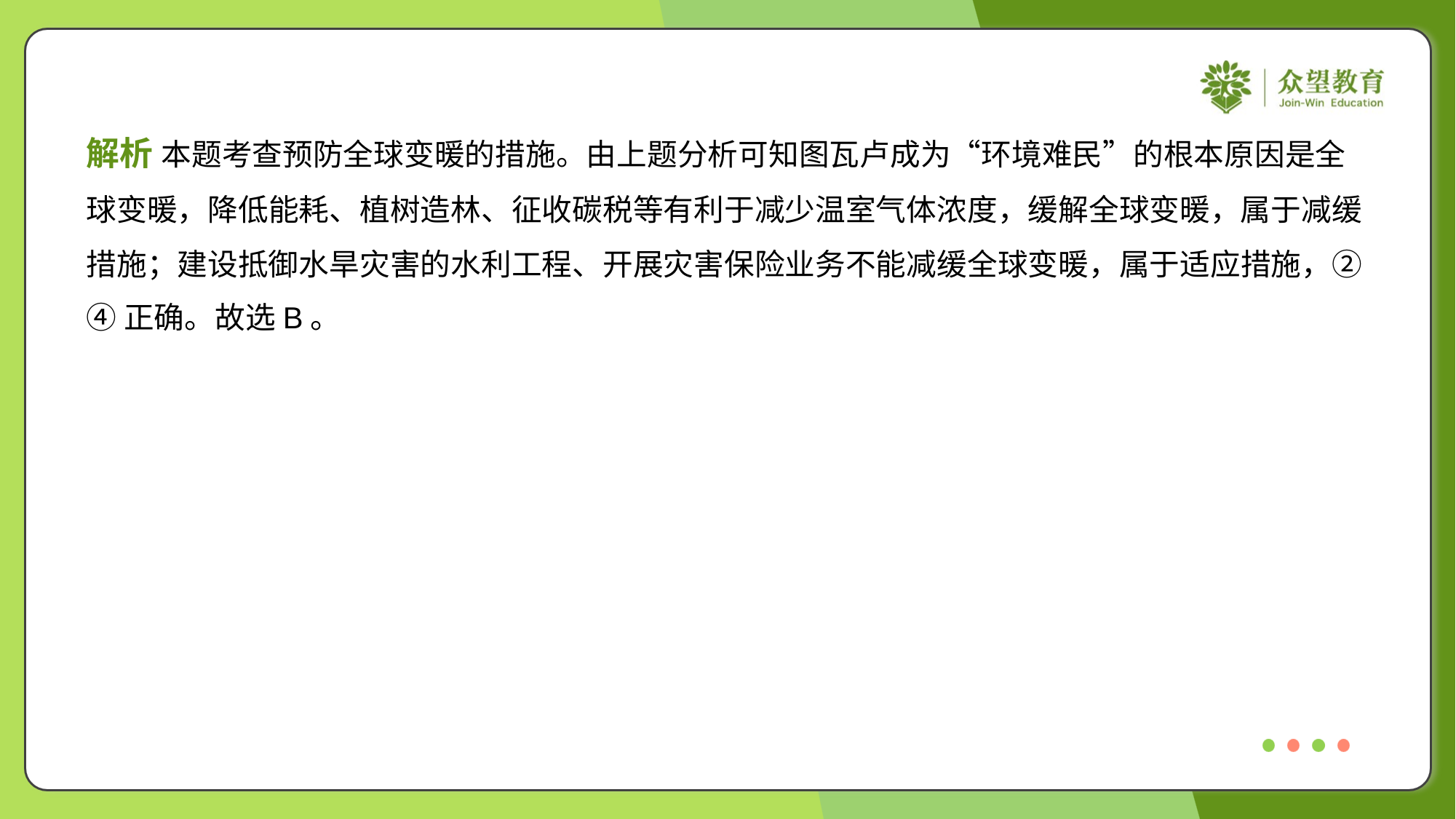

解析 本题考查预防全球变暖的措施。由上题分析可知图瓦卢成为“环境难民”的根本原因是全
球变暖，降低能耗、植树造林、征收碳税等有利于减少温室气体浓度，缓解全球变暖，属于减缓
措施；建设抵御水旱灾害的水利工程、开展灾害保险业务不能减缓全球变暖，属于适应措施，②
④正确。故选B。